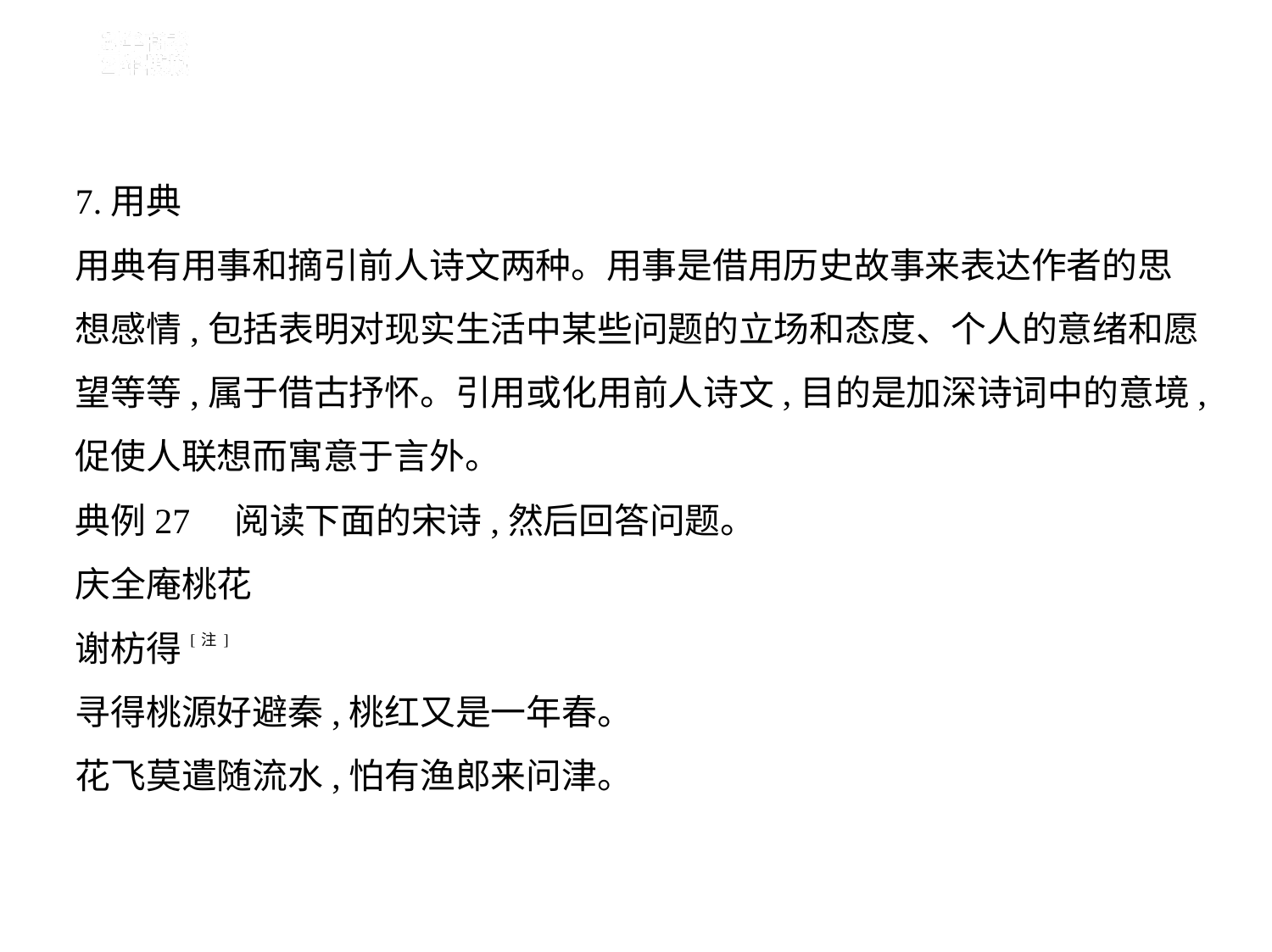

7.用典
用典有用事和摘引前人诗文两种。用事是借用历史故事来表达作者的思
想感情,包括表明对现实生活中某些问题的立场和态度、个人的意绪和愿
望等等,属于借古抒怀。引用或化用前人诗文,目的是加深诗词中的意境,
促使人联想而寓意于言外。
典例27　阅读下面的宋诗,然后回答问题。
庆全庵桃花
谢枋得[注]
寻得桃源好避秦,桃红又是一年春。
花飞莫遣随流水,怕有渔郎来问津。